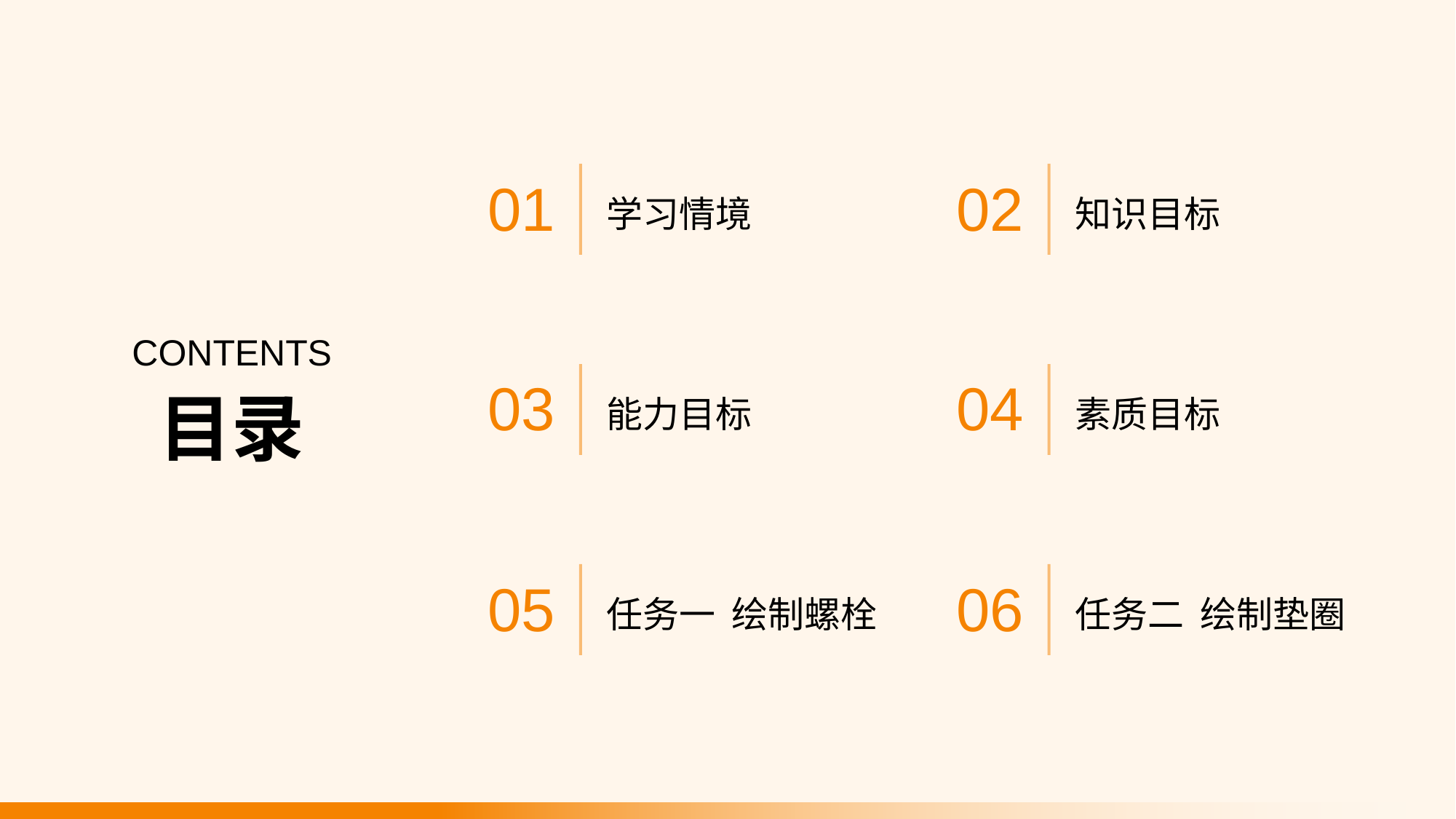

学习情境
知识目标

01
02
CONTENTS
能力目标
素质目标

03
04
目录
任务一  绘制螺栓
任务二  绘制垫圈

05
06